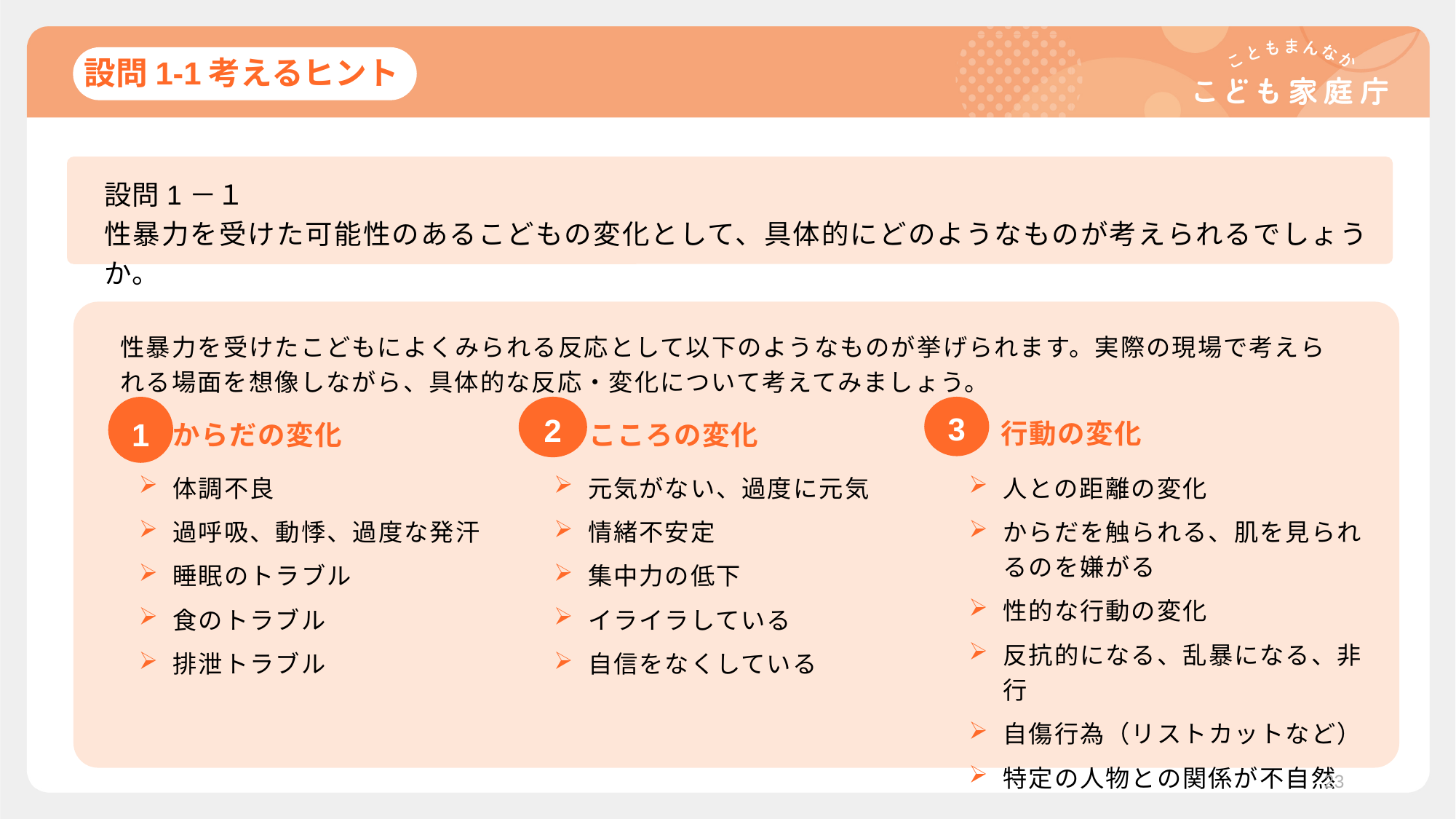

# 設問1-1考えるヒント

設問1－１
性暴力を受けた可能性のあるこどもの変化として、具体的にどのようなものが考えられるでしょうか。

性暴力を受けたこどもによくみられる反応として以下のようなものが挙げられます。実際の現場で考えられる場面を想像しながら、具体的な反応・変化について考えてみましょう。
1
2
3
行動の変化
からだの変化
こころの変化
体調不良
過呼吸、動悸、過度な発汗
睡眠のトラブル
食のトラブル
排泄トラブル
元気がない、過度に元気
情緒不安定
集中力の低下
イライラしている
自信をなくしている
人との距離の変化
からだを触られる、肌を見られるのを嫌がる
性的な行動の変化
反抗的になる、乱暴になる、非行
自傷行為（リストカットなど）
特定の人物との関係が不自然

23